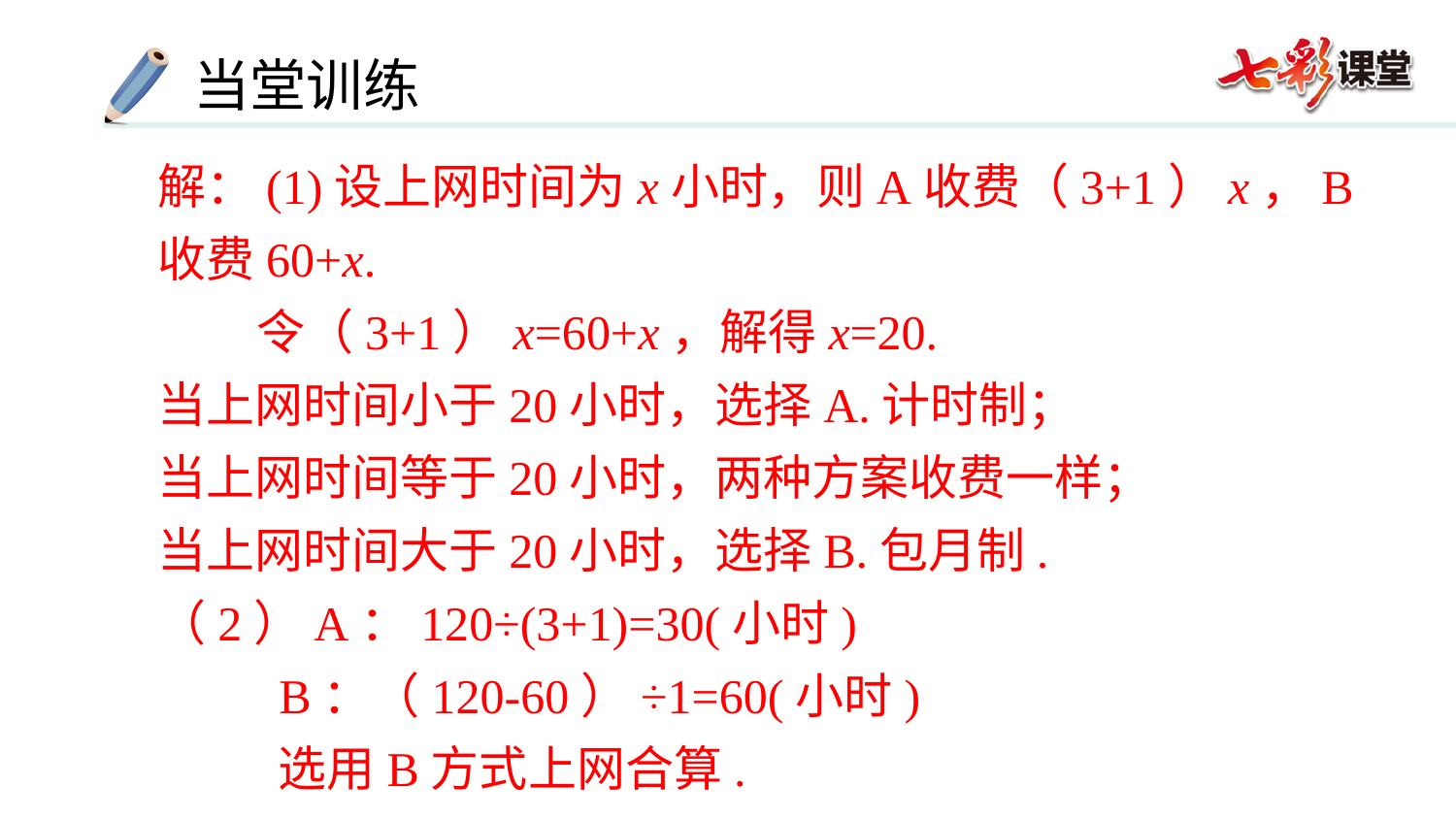

解：(1)设上网时间为x小时，则A收费（3+1）x，B收费60+x.
        令（3+1）x=60+x，解得x=20.
当上网时间小于20小时，选择A.计时制；
当上网时间等于20小时，两种方案收费一样；
当上网时间大于20小时，选择B.包月制.
（2）A：120÷(3+1)=30(小时)
          B：（120-60）÷1=60(小时)
          选用B方式上网合算.